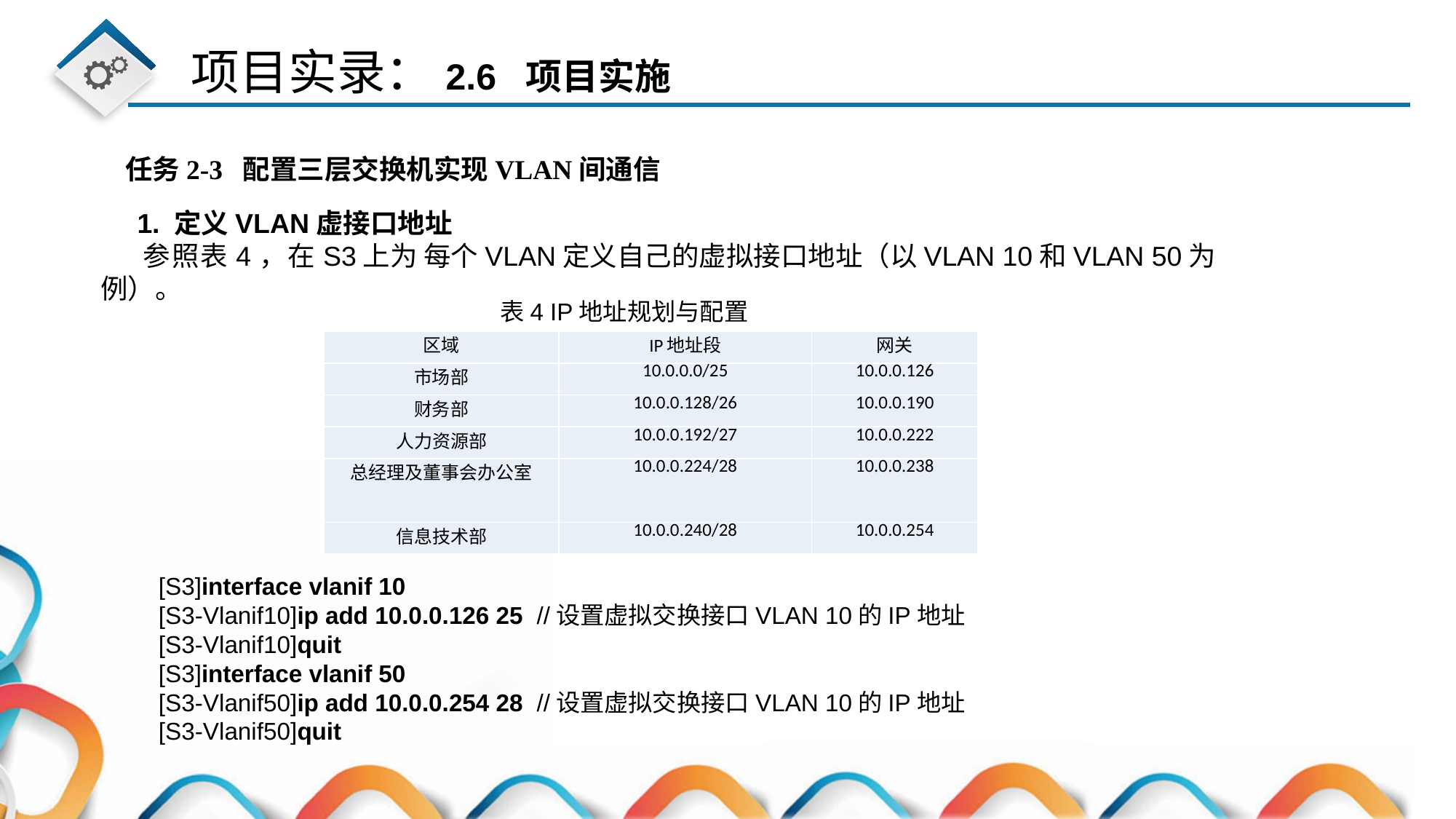

任务2-3  配置三层交换机实现VLAN间通信
1. 定义VLAN虚接口地址
参照表4，在S3上为 每个VLAN定义自己的虚拟接口地址（以VLAN 10和VLAN 50为例）。
表4 IP地址规划与配置
| 区域 | IP地址段 | 网关 |
| --- | --- | --- |
| 市场部 | 10.0.0.0/25 | 10.0.0.126 |
| 财务部 | 10.0.0.128/26 | 10.0.0.190 |
| 人力资源部 | 10.0.0.192/27 | 10.0.0.222 |
| 总经理及董事会办公室 | 10.0.0.224/28 | 10.0.0.238 |
| 信息技术部 | 10.0.0.240/28 | 10.0.0.254 |
[S3]interface vlanif 10
[S3-Vlanif10]ip add 10.0.0.126 25  //设置虚拟交换接口VLAN 10的IP地址
[S3-Vlanif10]quit
[S3]interface vlanif 50
[S3-Vlanif50]ip add 10.0.0.254 28  //设置虚拟交换接口VLAN 10的IP地址
[S3-Vlanif50]quit